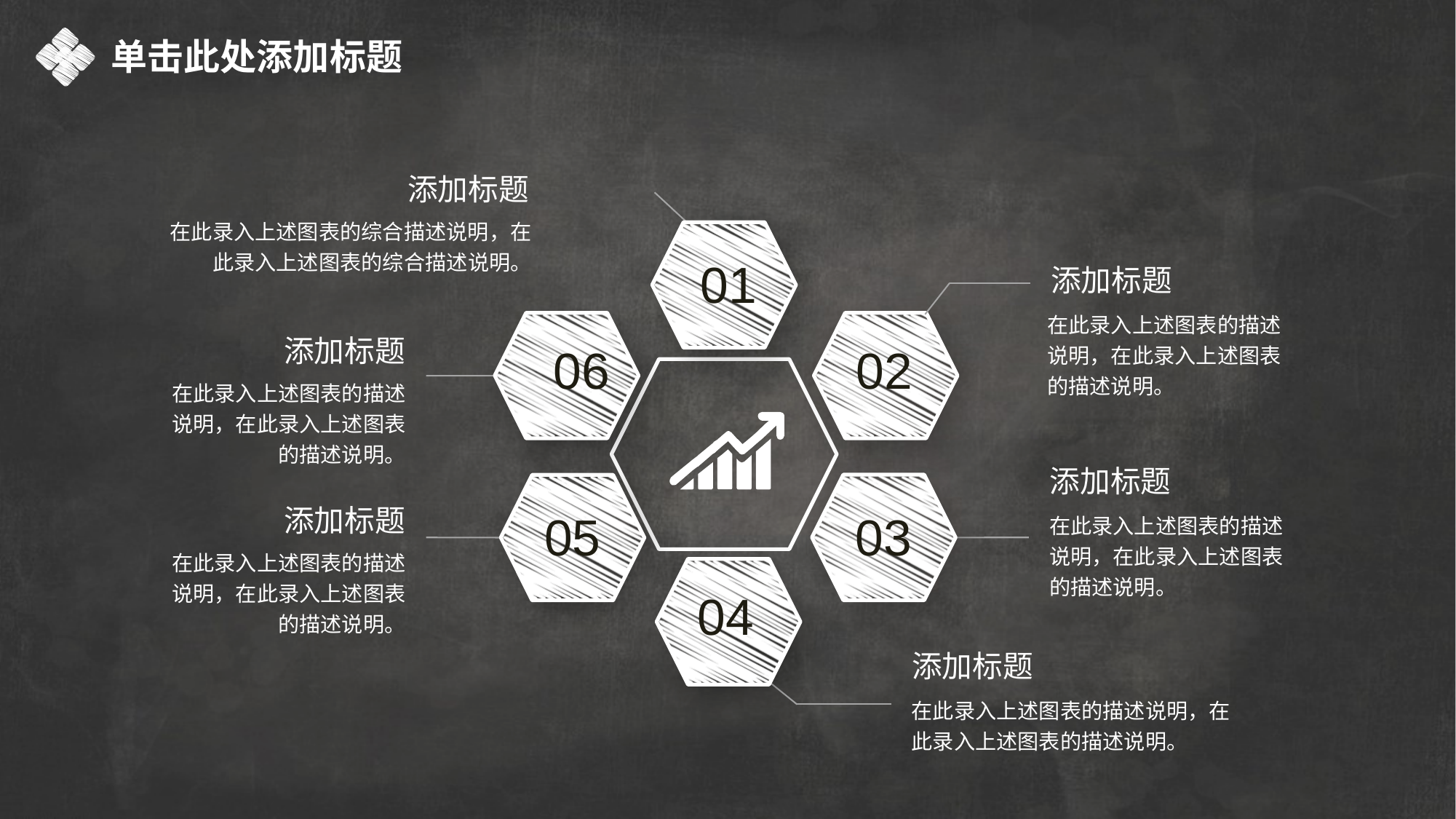

单击此处添加标题

添加标题

在此录入上述图表的综合描述说明，在此录入上述图表的综合描述说明。

01
添加标题

在此录入上述图表的描述说明，在此录入上述图表的描述说明。

添加标题
06
02

在此录入上述图表的描述说明，在此录入上述图表的描述说明。

添加标题

03
05
添加标题
在此录入上述图表的描述说明，在此录入上述图表的描述说明。

在此录入上述图表的描述说明，在此录入上述图表的描述说明。

04
添加标题

在此录入上述图表的描述说明，在此录入上述图表的描述说明。